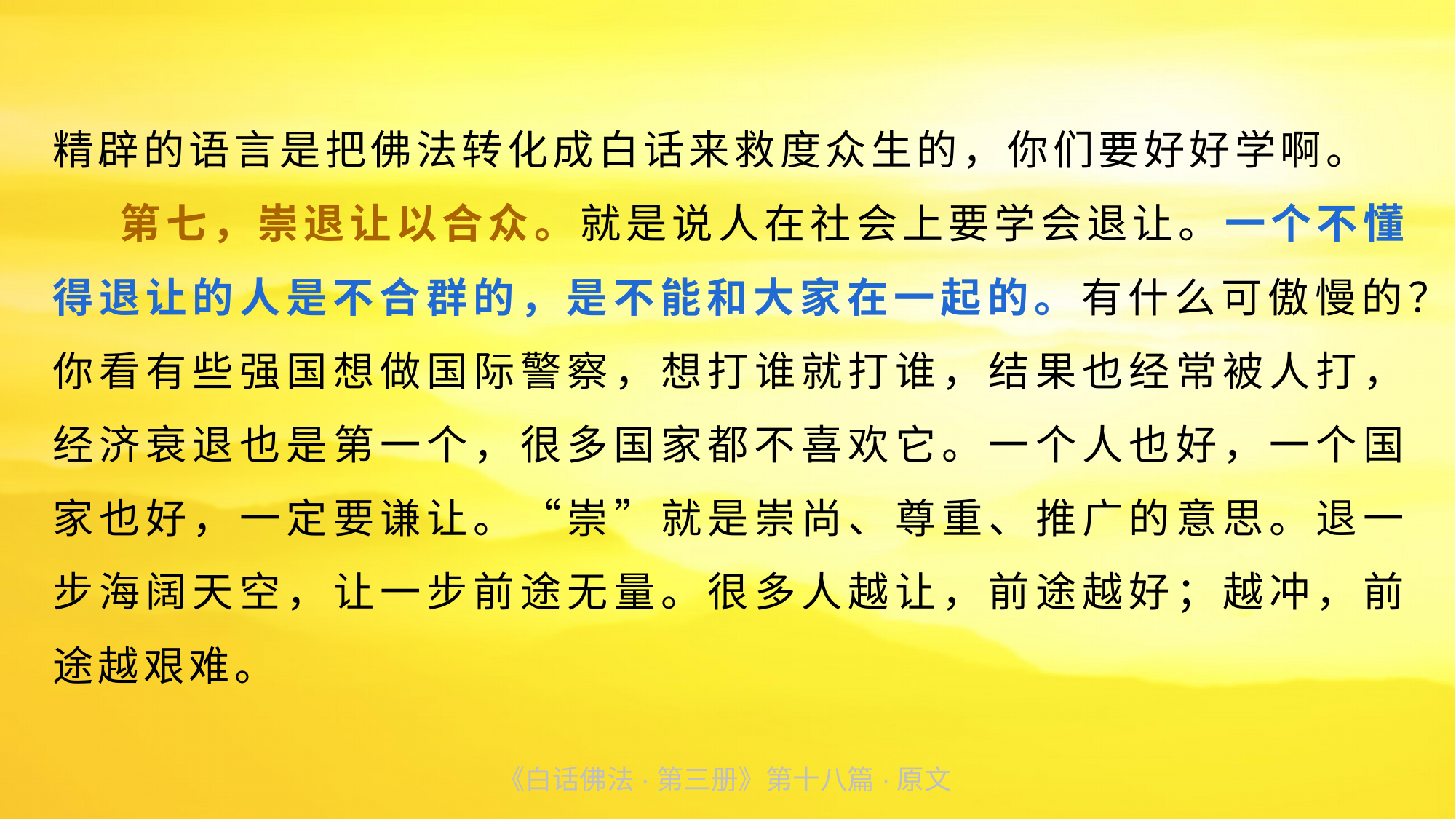

精辟的语言是把佛法转化成白话来救度众生的，你们要好好学啊。
    第七，崇退让以合众。就是说人在社会上要学会退让。一个不懂得退让的人是不合群的，是不能和大家在一起的。有什么可傲慢的？你看有些强国想做国际警察，想打谁就打谁，结果也经常被人打，经济衰退也是第一个，很多国家都不喜欢它。一个人也好，一个国家也好，一定要谦让。“崇”就是崇尚、尊重、推广的意思。退一步海阔天空，让一步前途无量。很多人越让，前途越好；越冲，前途越艰难。
《白话佛法·第三册》第十八篇·原文